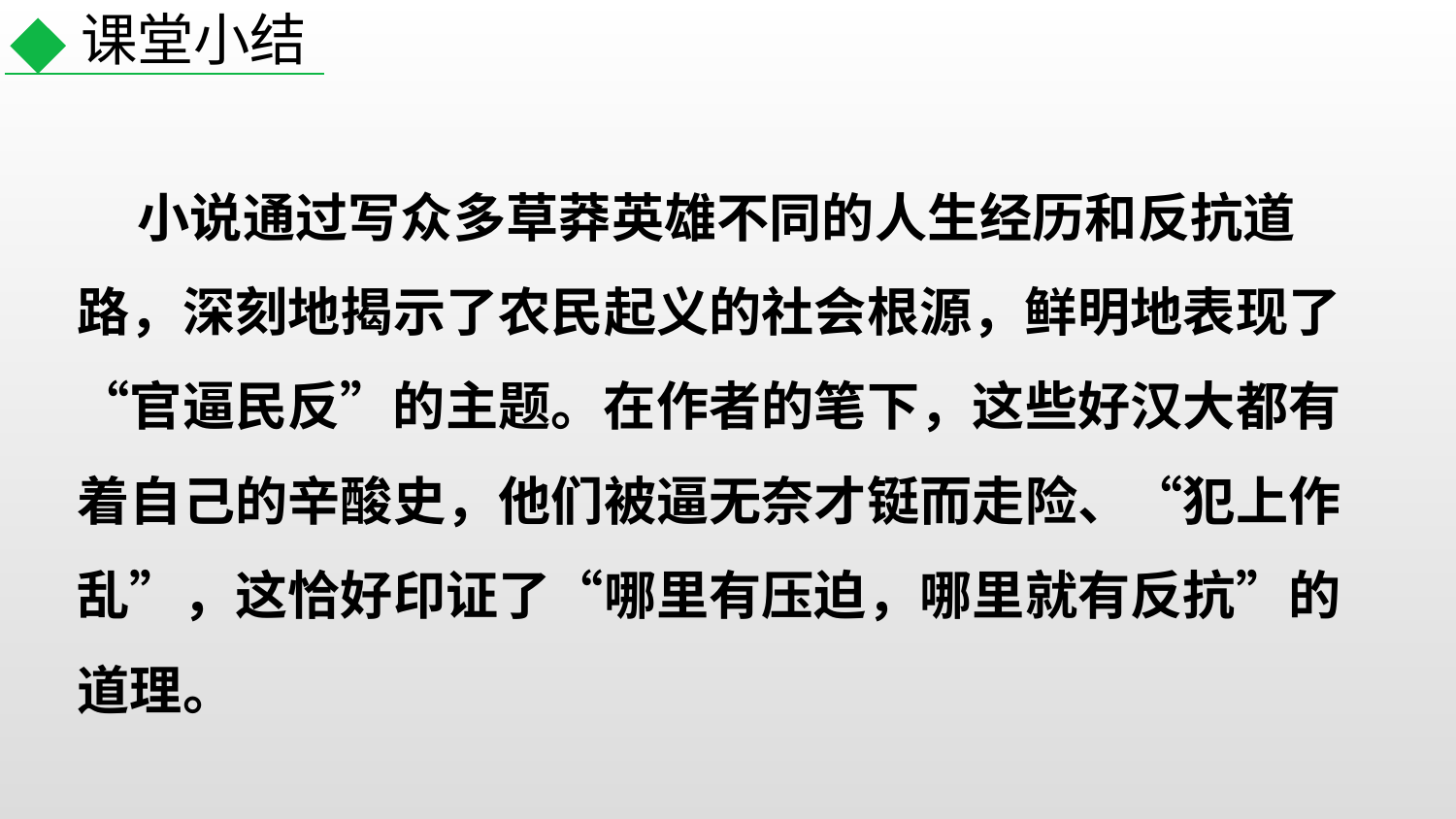

课堂小结

    小说通过写众多草莽英雄不同的人生经历和反抗道路，深刻地揭示了农民起义的社会根源，鲜明地表现了“官逼民反”的主题。在作者的笔下，这些好汉大都有着自己的辛酸史，他们被逼无奈才铤而走险、“犯上作乱”，这恰好印证了“哪里有压迫，哪里就有反抗”的道理。